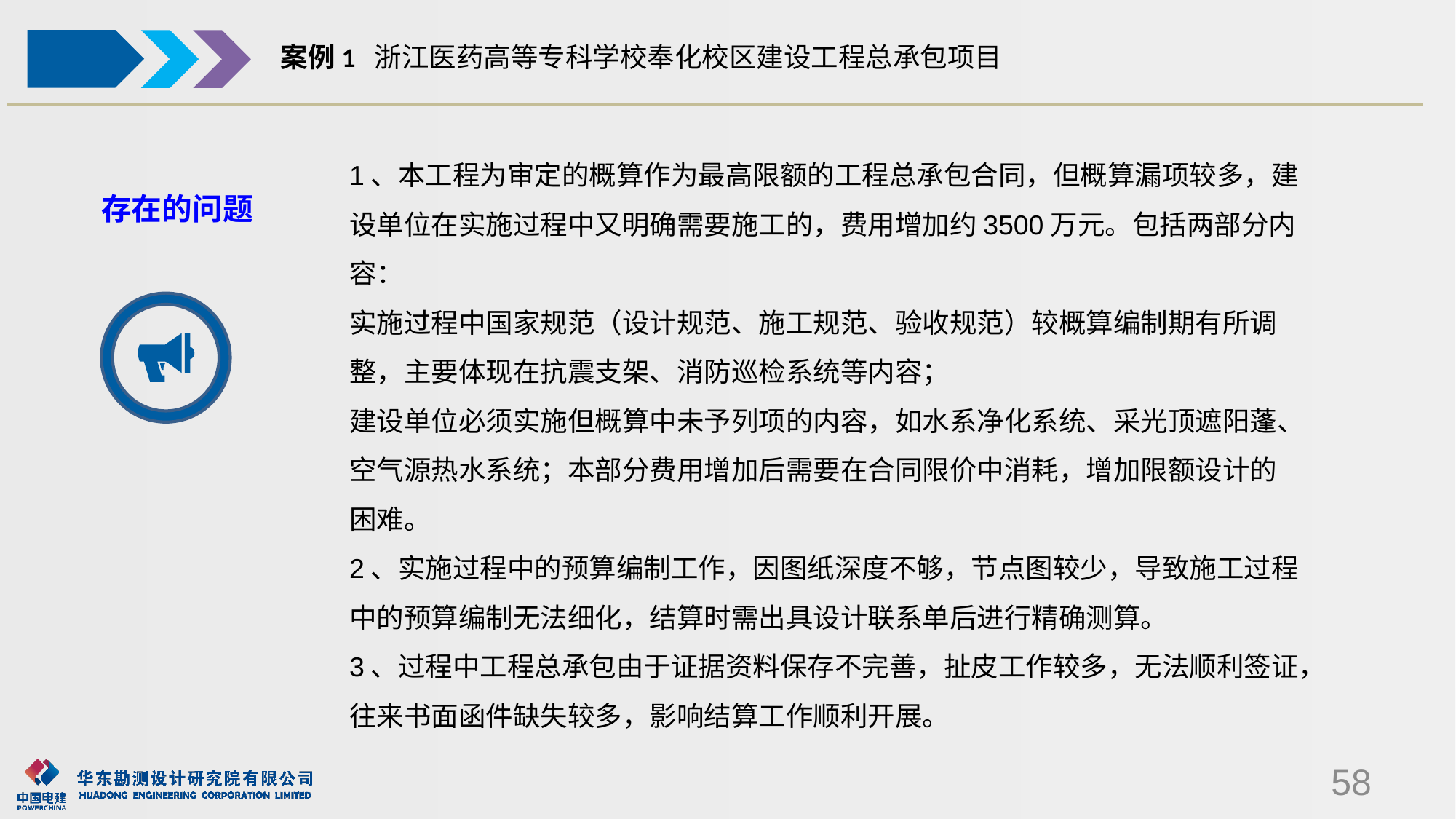

案例1  浙江医药高等专科学校奉化校区建设工程总承包项目

1、本工程为审定的概算作为最高限额的工程总承包合同，但概算漏项较多，建设单位在实施过程中又明确需要施工的，费用增加约3500万元。包括两部分内容：
实施过程中国家规范（设计规范、施工规范、验收规范）较概算编制期有所调整，主要体现在抗震支架、消防巡检系统等内容；
建设单位必须实施但概算中未予列项的内容，如水系净化系统、采光顶遮阳蓬、空气源热水系统；本部分费用增加后需要在合同限价中消耗，增加限额设计的困难。
2、实施过程中的预算编制工作，因图纸深度不够，节点图较少，导致施工过程中的预算编制无法细化，结算时需出具设计联系单后进行精确测算。
3、过程中工程总承包由于证据资料保存不完善，扯皮工作较多，无法顺利签证，往来书面函件缺失较多，影响结算工作顺利开展。

存在的问题

58